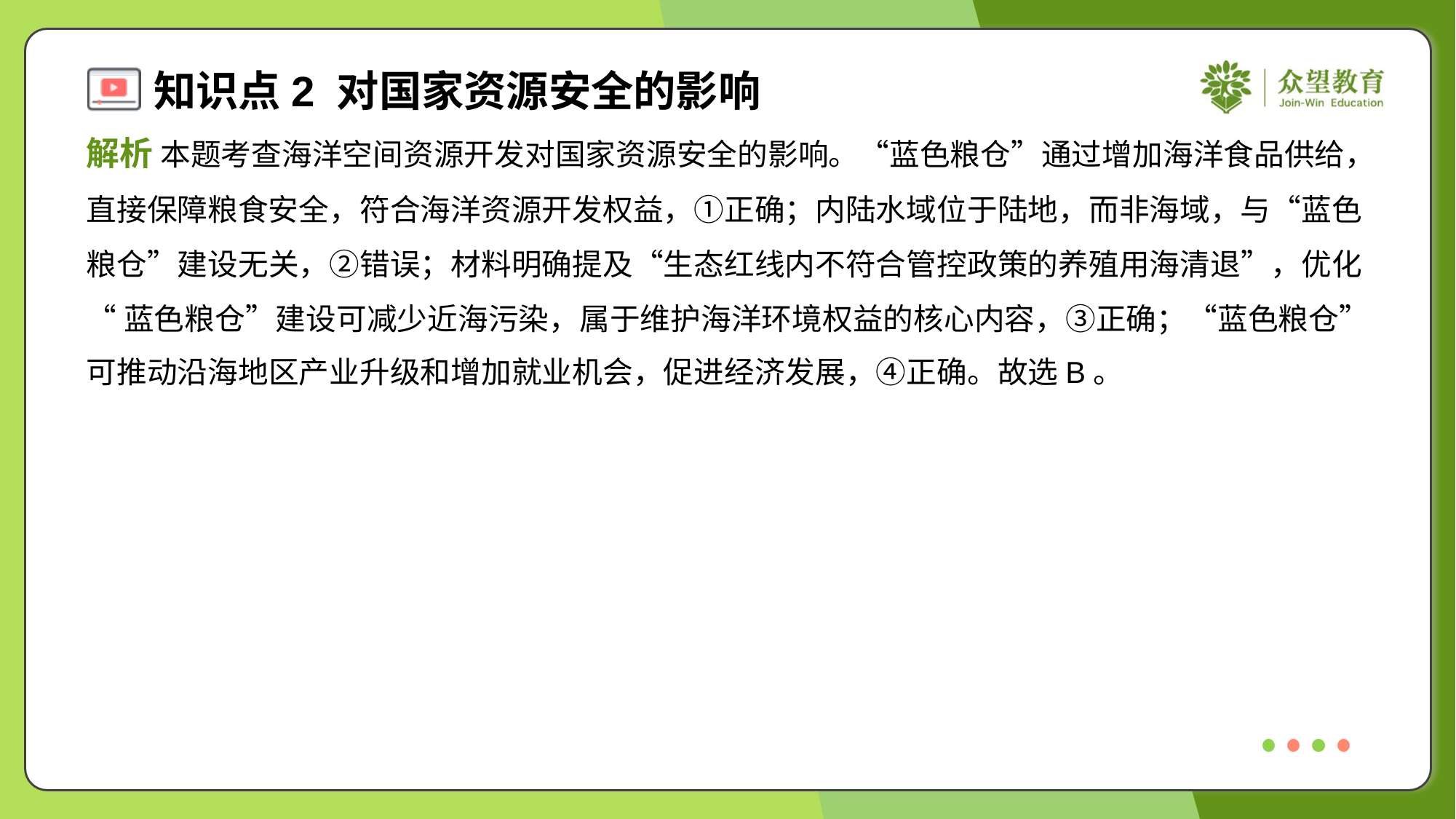

解析 本题考查海洋空间资源开发对国家资源安全的影响。“蓝色粮仓”通过增加海洋食品供给，
直接保障粮食安全，符合海洋资源开发权益，①正确；内陆水域位于陆地，而非海域，与“蓝色
粮仓”建设无关，②错误；材料明确提及“生态红线内不符合管控政策的养殖用海清退”，优化
“蓝色粮仓”建设可减少近海污染，属于维护海洋环境权益的核心内容，③正确；“蓝色粮仓”
可推动沿海地区产业升级和增加就业机会，促进经济发展，④正确。故选B。